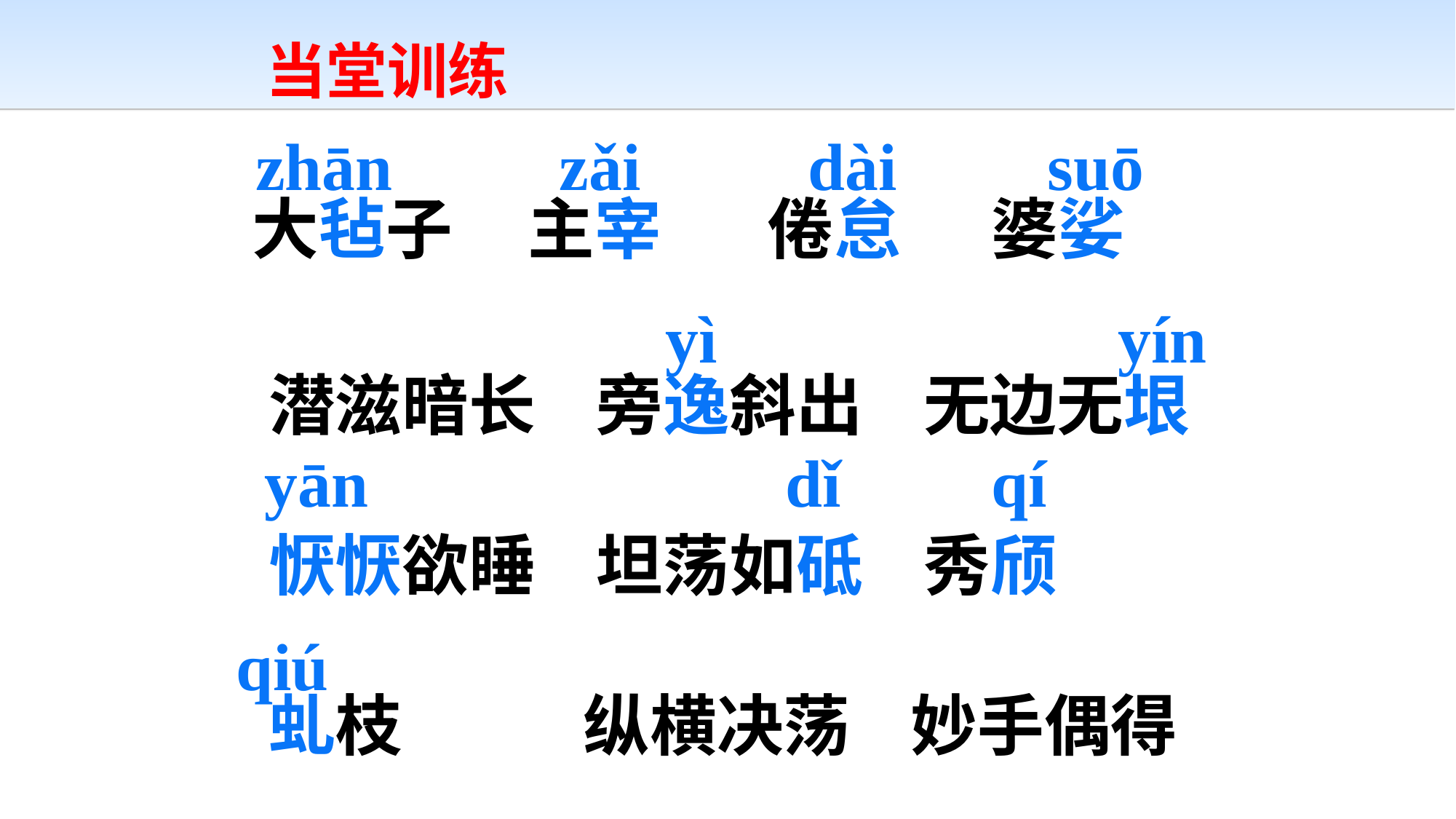

当堂训练
zhān          zǎi          dài         suō
大毡子     主宰       倦怠      婆娑
                        yì                        yín
潜滋暗长    旁逸斜出    无边无垠

恹恹欲睡    坦荡如砥    秀颀

虬枝            纵横决荡    妙手偶得
yān                         dǐ         qí
 qiú